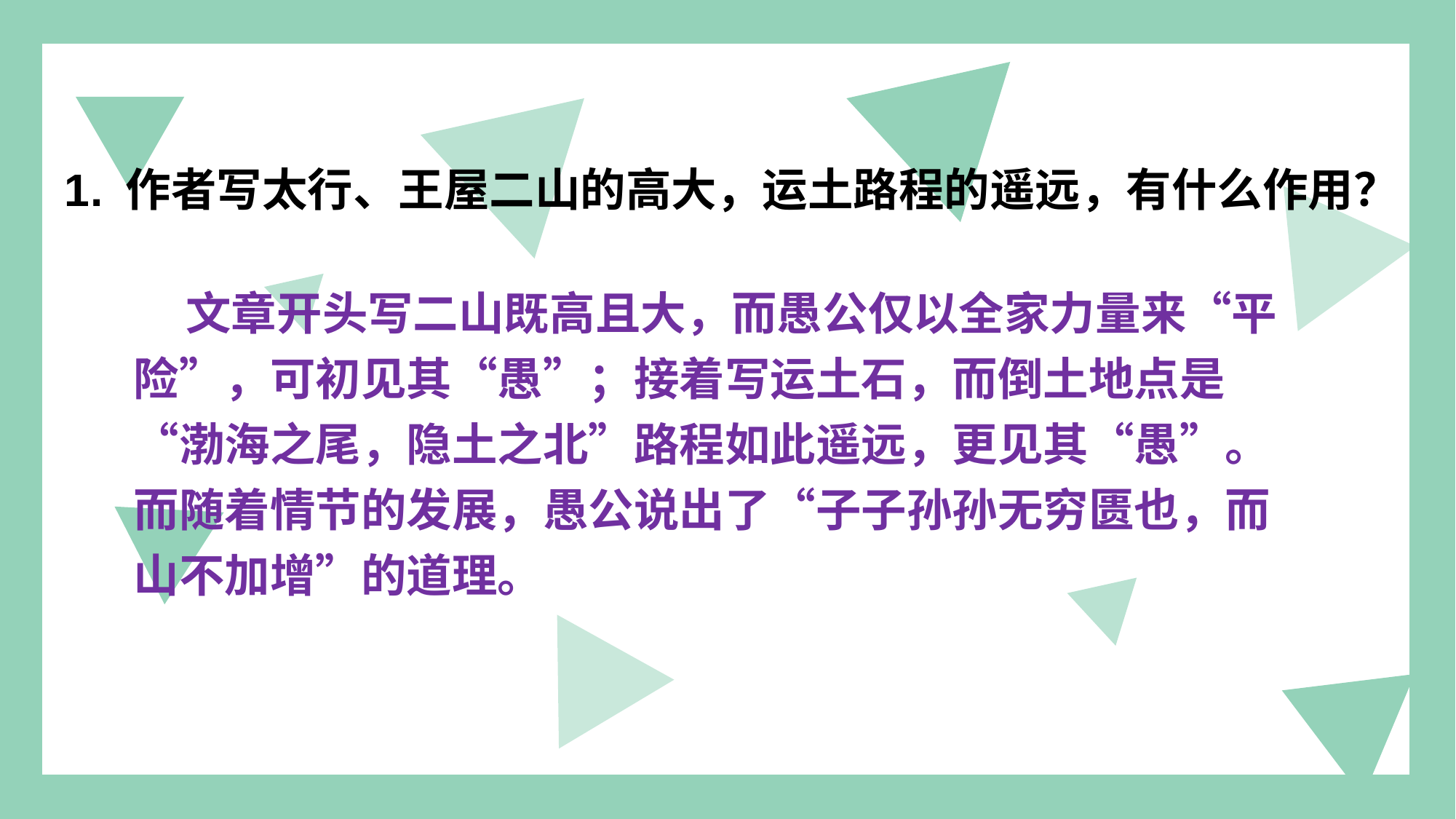

作者写太行、王屋二山的高大，运土路程的遥远，有什么作用？

    文章开头写二山既高且大，而愚公仅以全家力量来“平险”，可初见其“愚”；接着写运土石，而倒土地点是“渤海之尾，隐土之北”路程如此遥远，更见其“愚”。而随着情节的发展，愚公说出了“子子孙孙无穷匮也，而山不加增”的道理。